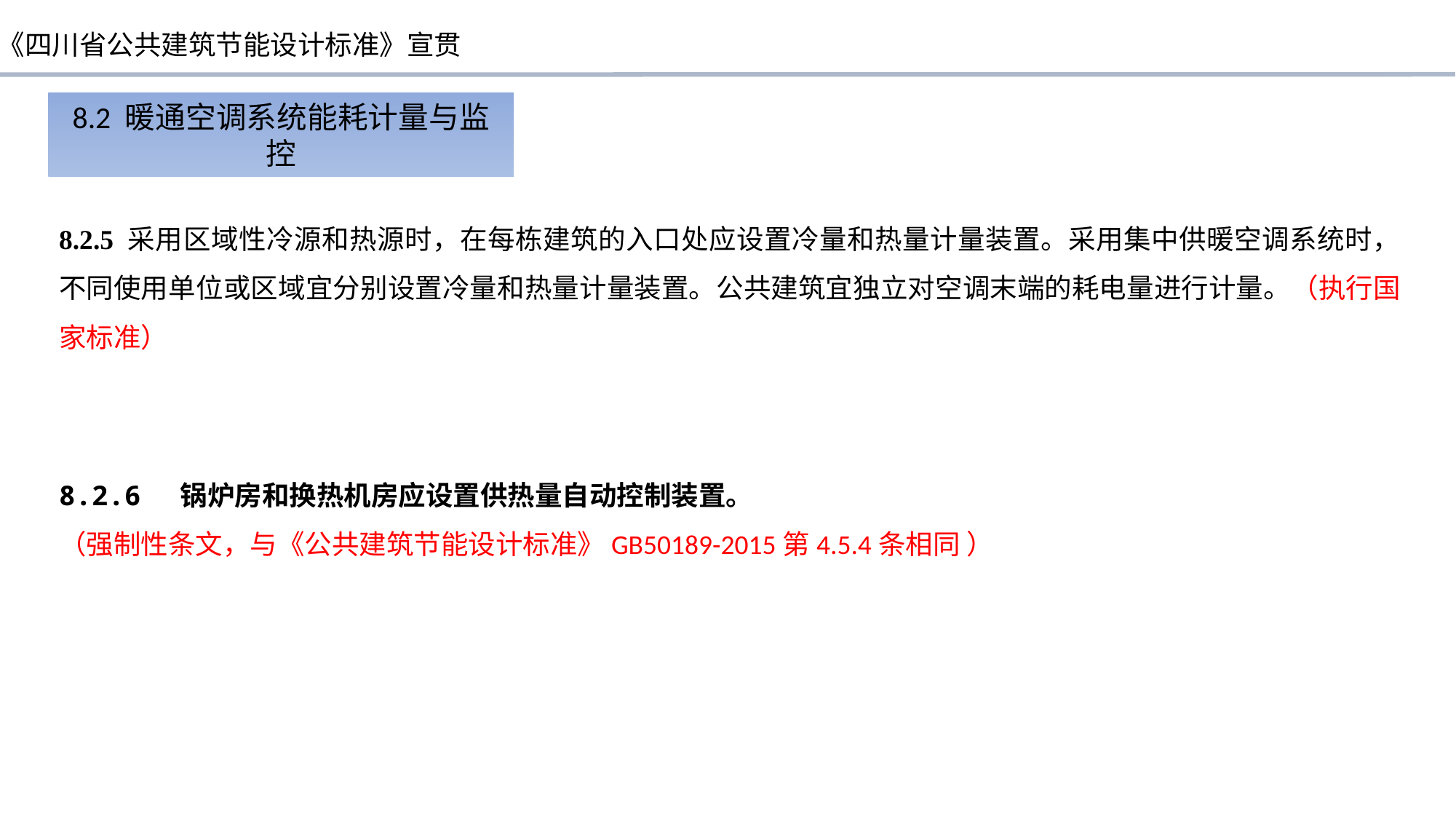

8.2 暖通空调系统能耗计量与监控
8.2.5 采用区域性冷源和热源时，在每栋建筑的入口处应设置冷量和热量计量装置。采用集中供暖空调系统时，不同使用单位或区域宜分别设置冷量和热量计量装置。公共建筑宜独立对空调末端的耗电量进行计量。（执行国家标准）
8.2.6  锅炉房和换热机房应设置供热量自动控制装置。
（强制性条文，与《公共建筑节能设计标准》GB50189-2015第4.5.4条相同 ）